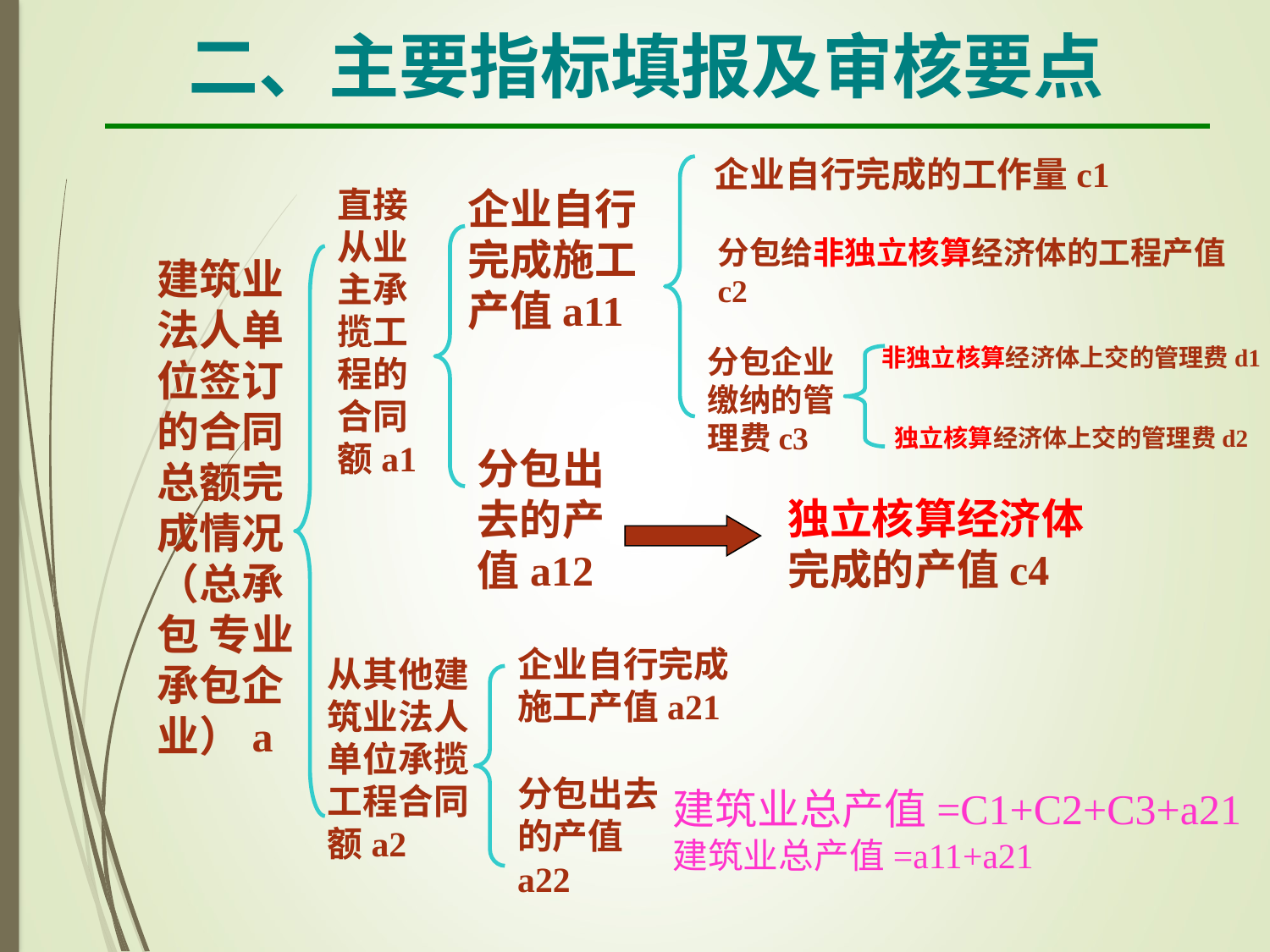

二、主要指标填报及审核要点
企业自行完成的工作量c1

直接从业主承揽工程的合同额a1
企业自行完成施工产值a11

分包给非独立核算经济体的工程产值c2
建筑业法人单位签订的合同总额完成情况（总承包 专业承包企业）a

分包企业缴纳的管理费c3
非独立核算经济体上交的管理费d1

独立核算经济体上交的管理费d2
分包出去的产值a12
独立核算经济体完成的产值c4

企业自行完成施工产值a21
从其他建筑业法人单位承揽工程合同额a2

分包出去的产值a22
建筑业总产值=C1+C2+C3+a21
建筑业总产值=a11+a21